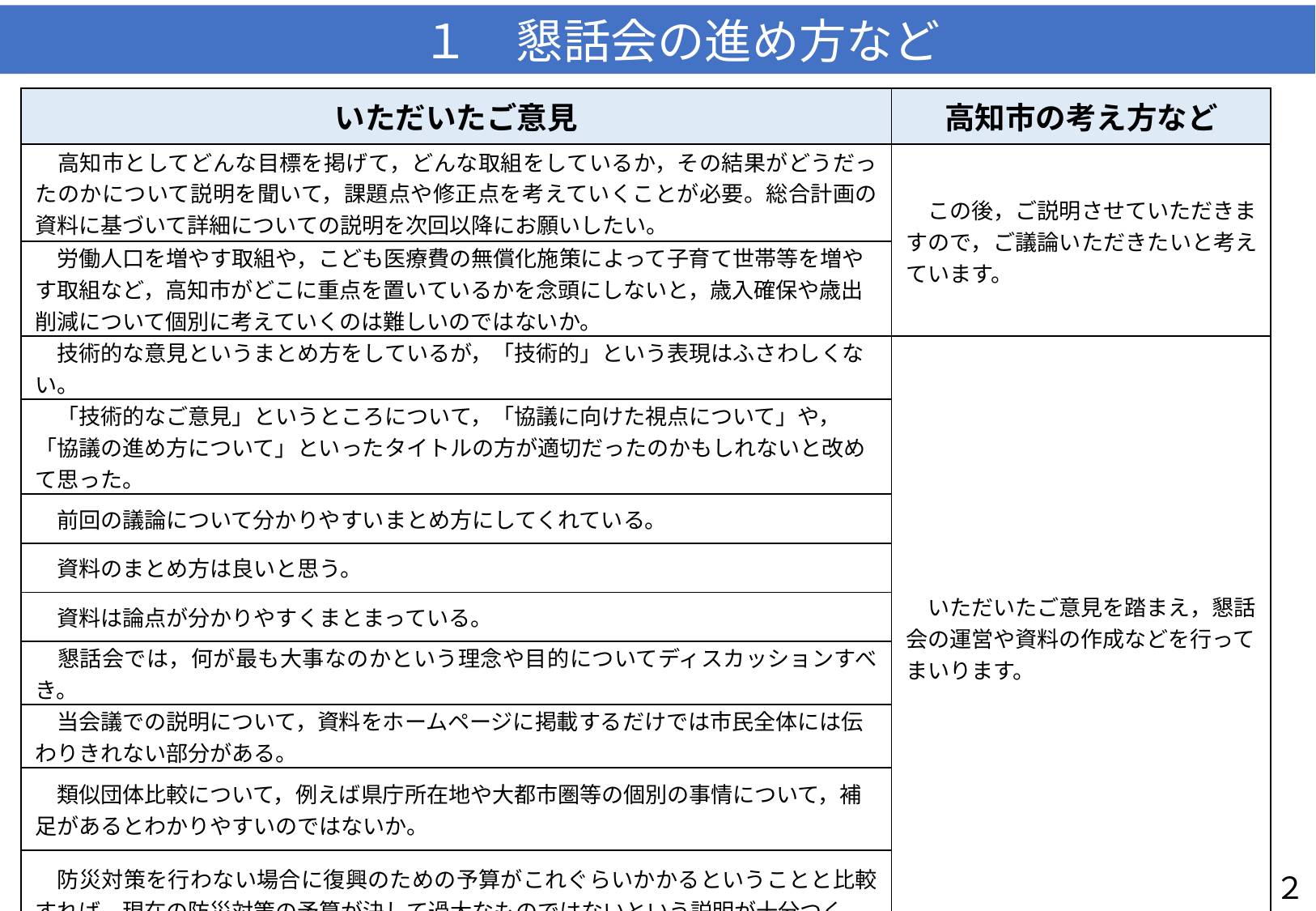

１　懇話会の進め方など
| いただいたご意見 | 高知市の考え方など |
| --- | --- |
| 高知市としてどんな目標を掲げて，どんな取組をしているか，その結果がどうだったのかについて説明を聞いて，課題点や修正点を考えていくことが必要。総合計画の資料に基づいて詳細についての説明を次回以降にお願いしたい。 | この後，ご説明させていただきますので，ご議論いただきたいと考えています。 |
| 労働人口を増やす取組や，こども医療費の無償化施策によって子育て世帯等を増やす取組など，高知市がどこに重点を置いているかを念頭にしないと，歳入確保や歳出削減について個別に考えていくのは難しいのではないか。 |  |
| 技術的な意見というまとめ方をしているが，「技術的」という表現はふさわしくない。 | いただいたご意見を踏まえ，懇話会の運営や資料の作成などを行ってまいります。 |
| 「技術的なご意見」というところについて，「協議に向けた視点について」や，「協議の進め方について」といったタイトルの方が適切だったのかもしれないと改めて思った。 |  |
| 前回の議論について分かりやすいまとめ方にしてくれている。 |  |
| 資料のまとめ方は良いと思う。 |  |
| 資料は論点が分かりやすくまとまっている。 |  |
| 懇話会では，何が最も大事なのかという理念や目的についてディスカッションすべき。 |  |
| 当会議での説明について，資料をホームページに掲載するだけでは市民全体には伝わりきれない部分がある。 |  |
| 類似団体比較について，例えば県庁所在地や大都市圏等の個別の事情について，補足があるとわかりやすいのではないか。 |  |
| 防災対策を行わない場合に復興のための予算がこれぐらいかかるということと比較すれば，現在の防災対策の予算が決して過大なものではないという説明が十分つく。 |  |
２